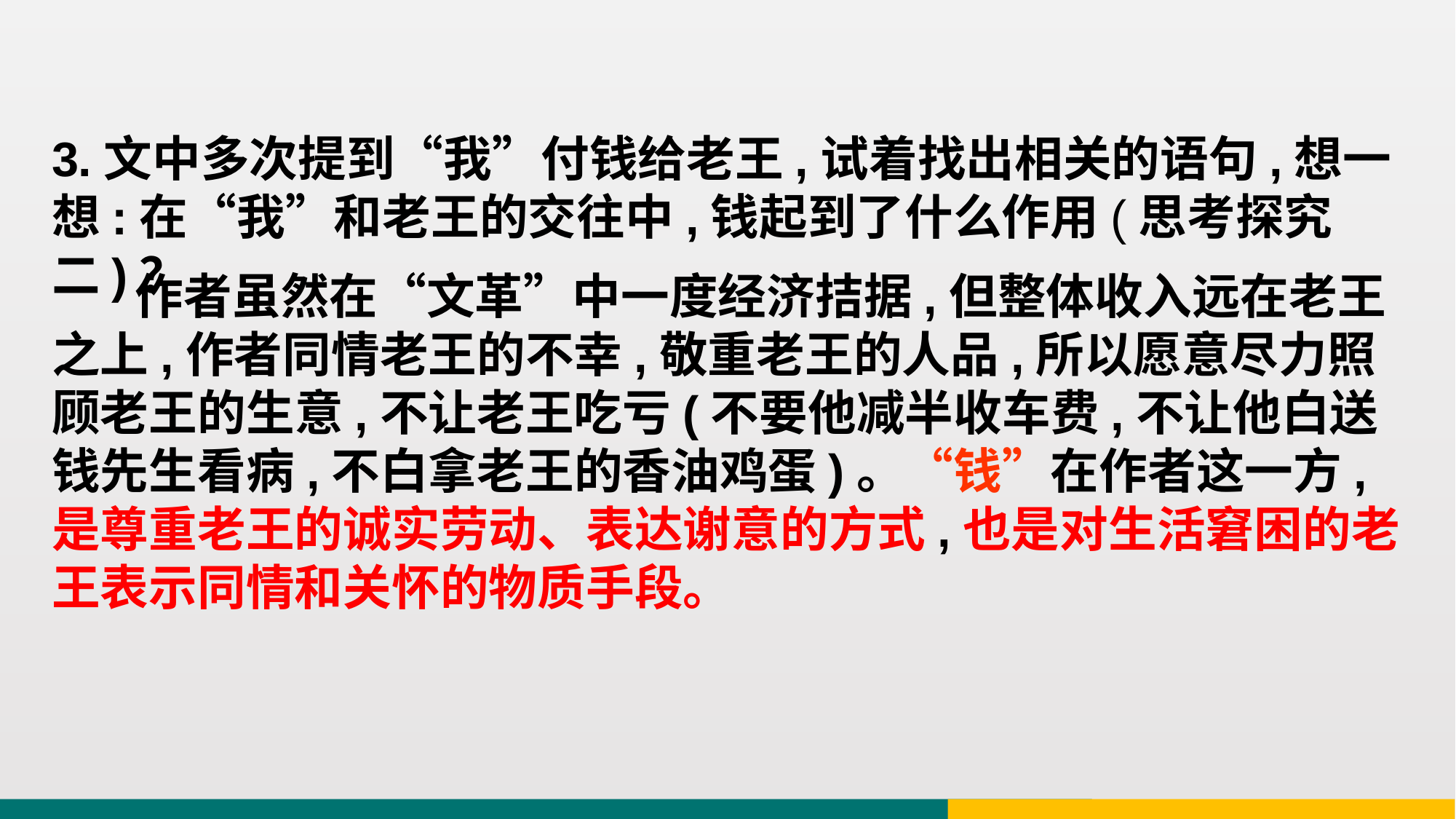

3.文中多次提到“我”付钱给老王,试着找出相关的语句,想一想:在“我”和老王的交往中,钱起到了什么作用(思考探究二)？
       作者虽然在“文革”中一度经济拮据,但整体收入远在老王之上,作者同情老王的不幸,敬重老王的人品,所以愿意尽力照顾老王的生意,不让老王吃亏(不要他减半收车费,不让他白送钱先生看病,不白拿老王的香油鸡蛋)。“钱”在作者这一方,是尊重老王的诚实劳动、表达谢意的方式,也是对生活窘困的老王表示同情和关怀的物质手段。